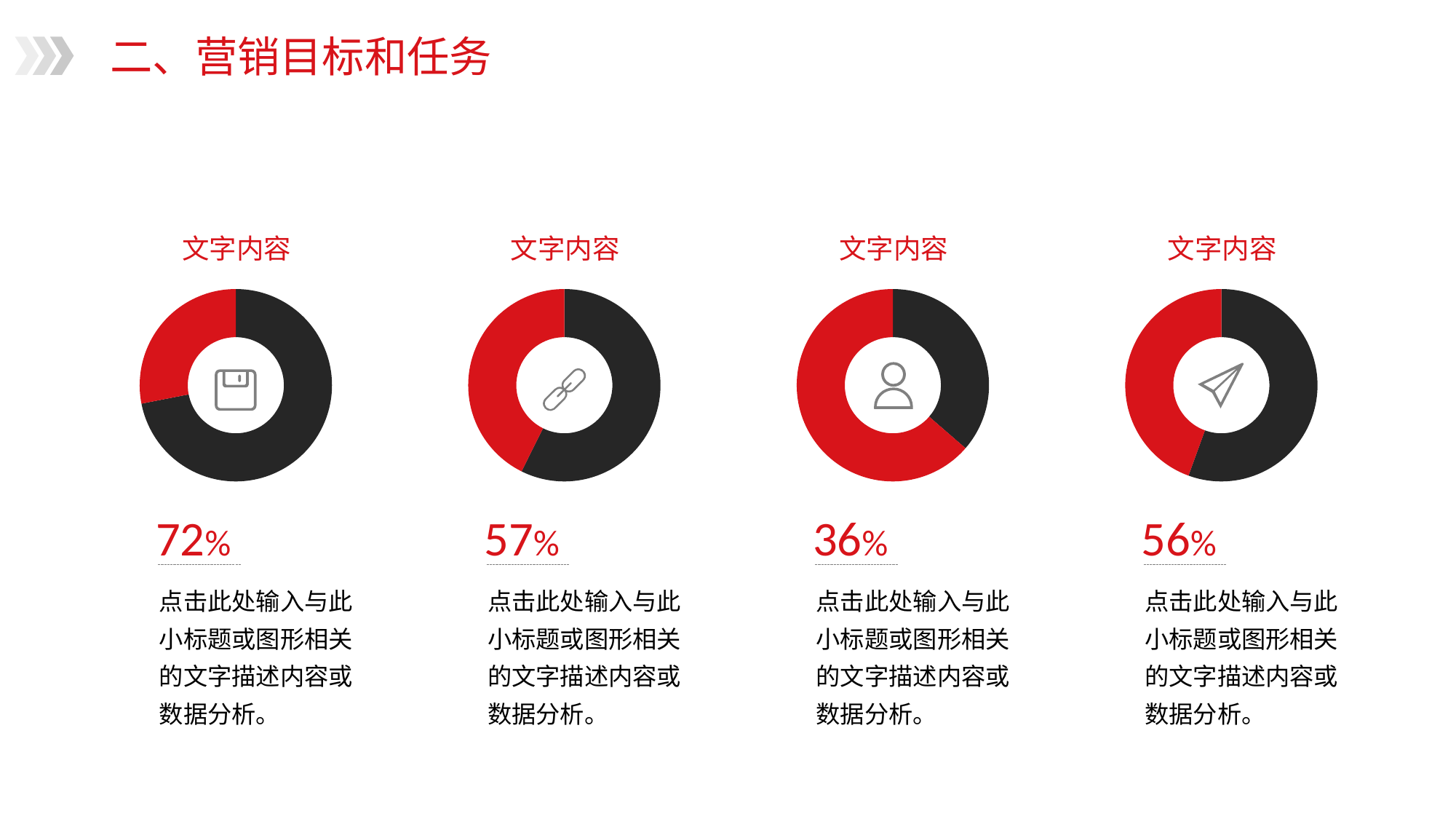

二、营销目标和任务

文字内容
文字内容
文字内容
文字内容

### Chart

| Category | 销售额 |
|---|---|
| 第一季度 | 8.2 |
| 第二季度 | 3.2 |

### Chart

| Category | 销售额 |
|---|---|
| 第一季度 | 4.3 |
| 第二季度 | 3.2 |

### Chart

| Category | 销售额 |
|---|---|
| 第一季度 | 4.0 |
| 第二季度 | 7.0 |

### Chart

| Category | 销售额 |
|---|---|
| 第一季度 | 4.0 |
| 第二季度 | 3.2 |

72%
57%
36%
56%
点击此处输入与此小标题或图形相关的文字描述内容或数据分析。
点击此处输入与此小标题或图形相关的文字描述内容或数据分析。
点击此处输入与此小标题或图形相关的文字描述内容或数据分析。
点击此处输入与此小标题或图形相关的文字描述内容或数据分析。